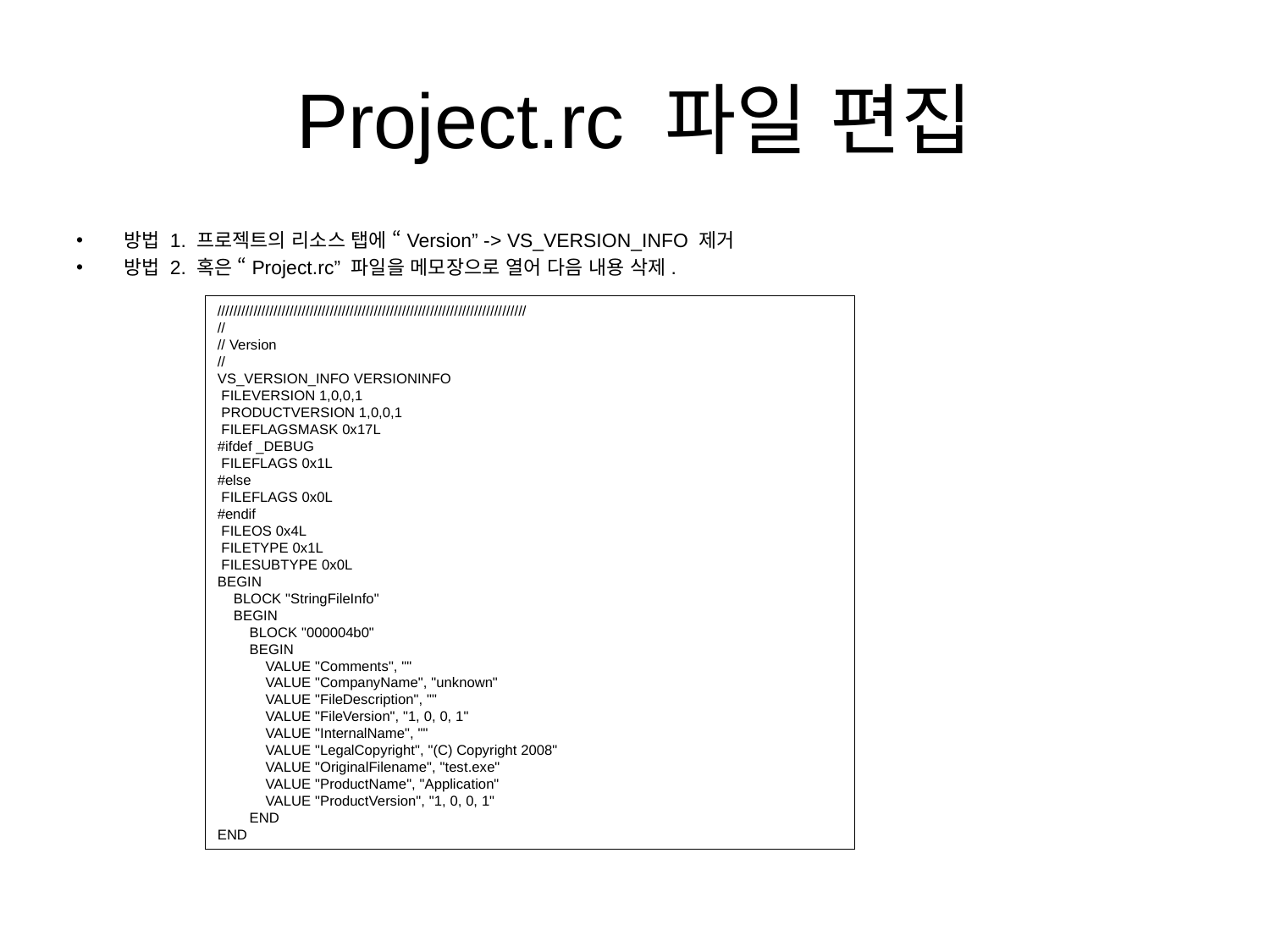

# Project.rc 파일 편집
방법 1. 프로젝트의 리소스 탭에 “Version” -> VS_VERSION_INFO 제거
방법 2. 혹은 “Project.rc” 파일을 메모장으로 열어 다음 내용 삭제.
/////////////////////////////////////////////////////////////////////////////
//
// Version
//
VS_VERSION_INFO VERSIONINFO
 FILEVERSION 1,0,0,1
 PRODUCTVERSION 1,0,0,1
 FILEFLAGSMASK 0x17L
#ifdef _DEBUG
 FILEFLAGS 0x1L
#else
 FILEFLAGS 0x0L
#endif
 FILEOS 0x4L
 FILETYPE 0x1L
 FILESUBTYPE 0x0L
BEGIN
    BLOCK "StringFileInfo"
    BEGIN
        BLOCK "000004b0"
        BEGIN
            VALUE "Comments", ""
            VALUE "CompanyName", "unknown"
            VALUE "FileDescription", ""
            VALUE "FileVersion", "1, 0, 0, 1"
            VALUE "InternalName", ""
            VALUE "LegalCopyright", "(C) Copyright 2008"
            VALUE "OriginalFilename", "test.exe"
            VALUE "ProductName", "Application"
            VALUE "ProductVersion", "1, 0, 0, 1"
        END
END